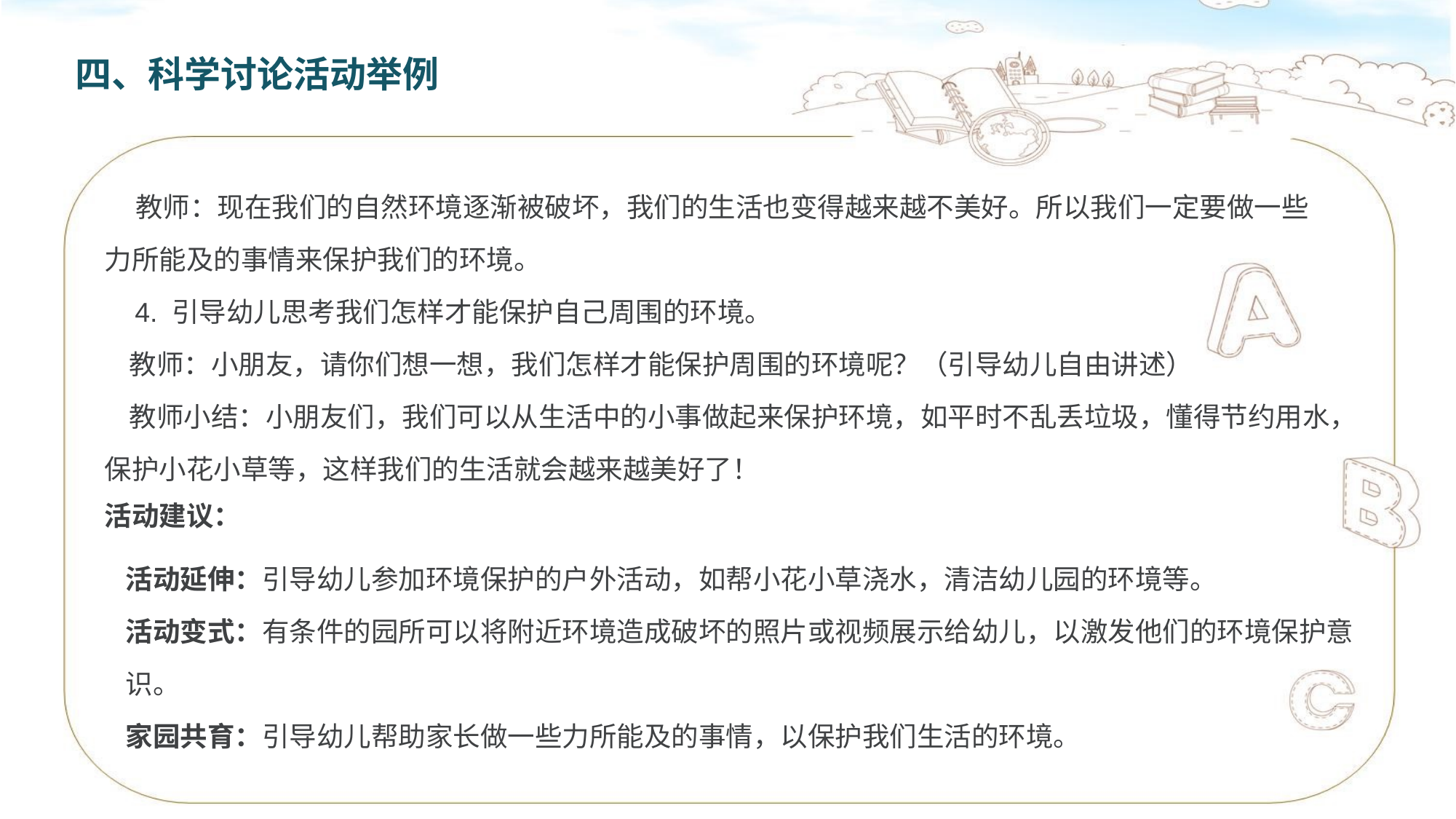

四、科学讨论活动举例
    教师：现在我们的自然环境逐渐被破坏，我们的生活也变得越来越不美好。所以我们一定要做一些力所能及的事情来保护我们的环境。
    4. 引导幼儿思考我们怎样才能保护自己周围的环境。
   教师：小朋友，请你们想一想，我们怎样才能保护周围的环境呢？（引导幼儿自由讲述）
   教师小结：小朋友们，我们可以从生活中的小事做起来保护环境，如平时不乱丢垃圾，懂得节约用水，保护小花小草等，这样我们的生活就会越来越美好了！
活动建议：
活动延伸：引导幼儿参加环境保护的户外活动，如帮小花小草浇水，清洁幼儿园的环境等。
活动变式：有条件的园所可以将附近环境造成破坏的照片或视频展示给幼儿，以激发他们的环境保护意识。
家园共育：引导幼儿帮助家长做一些力所能及的事情，以保护我们生活的环境。